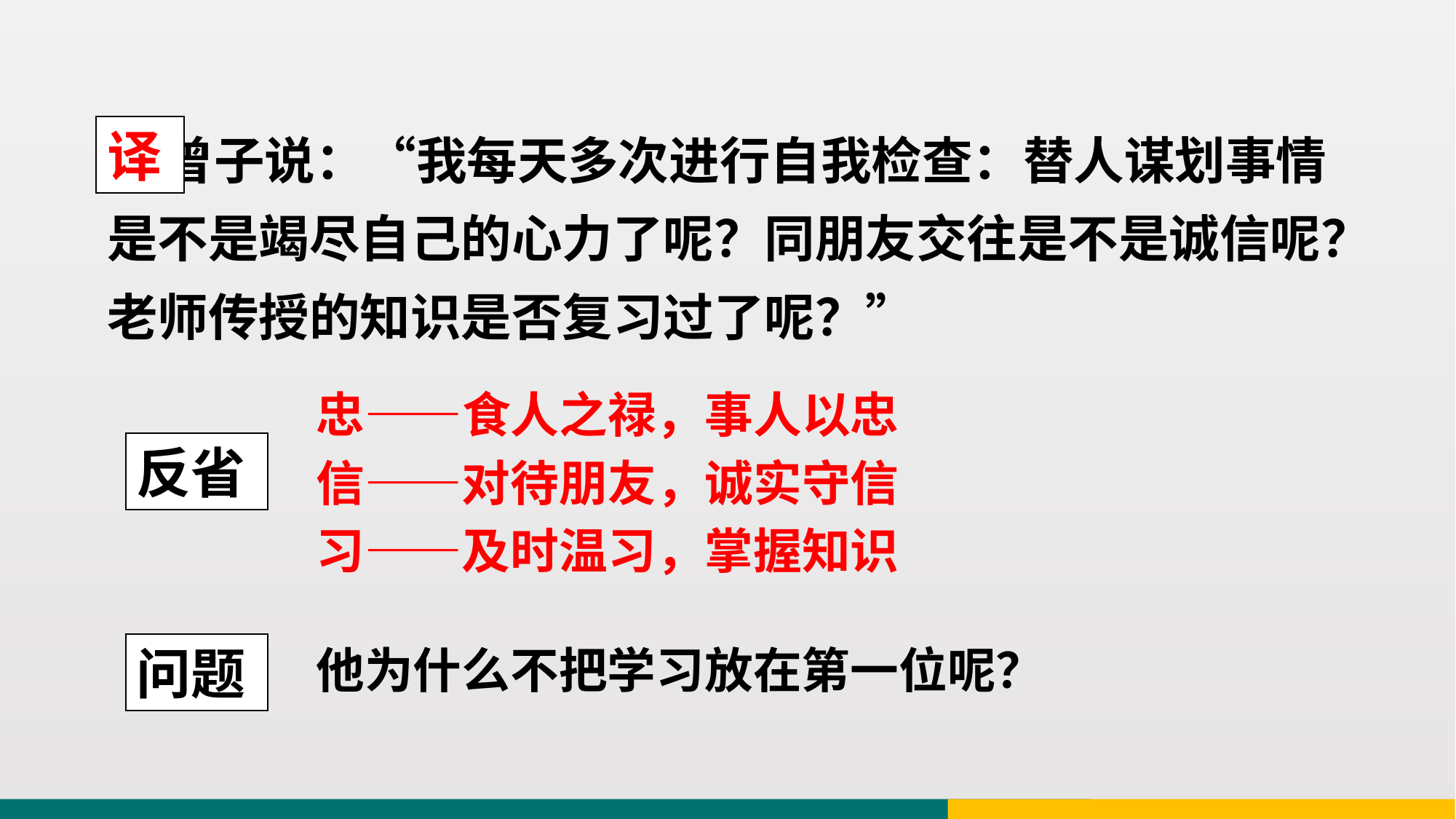

曾子说：“我每天多次进行自我检查：替人谋划事情是不是竭尽自己的心力了呢？同朋友交往是不是诚信呢？老师传授的知识是否复习过了呢？”
译
忠——食人之禄，事人以忠
信——对待朋友，诚实守信
习——及时温习，掌握知识
反省

问题
他为什么不把学习放在第一位呢？